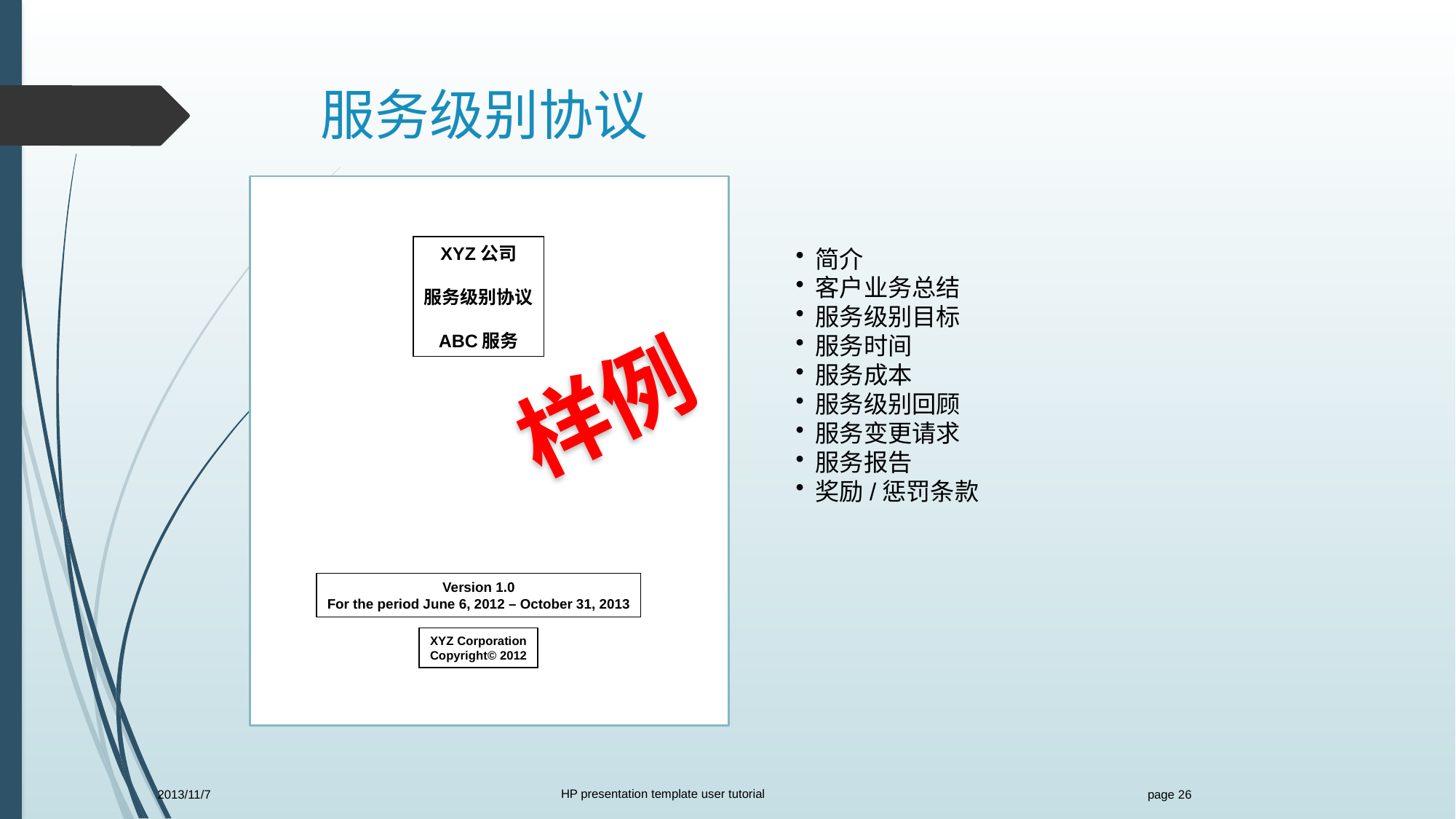

# 服务级别协议

 简介
 客户业务总结
 服务级别目标
 服务时间
 服务成本
 服务级别回顾
 服务变更请求
 服务报告
 奖励/惩罚条款

XYZ公司

服务级别协议

ABC服务
Version 1.0
For the period June 6, 2012 – October 31, 2013
XYZ Corporation
Copyright© 2012

样例
HP presentation template user tutorial
2013/11/7
page 26